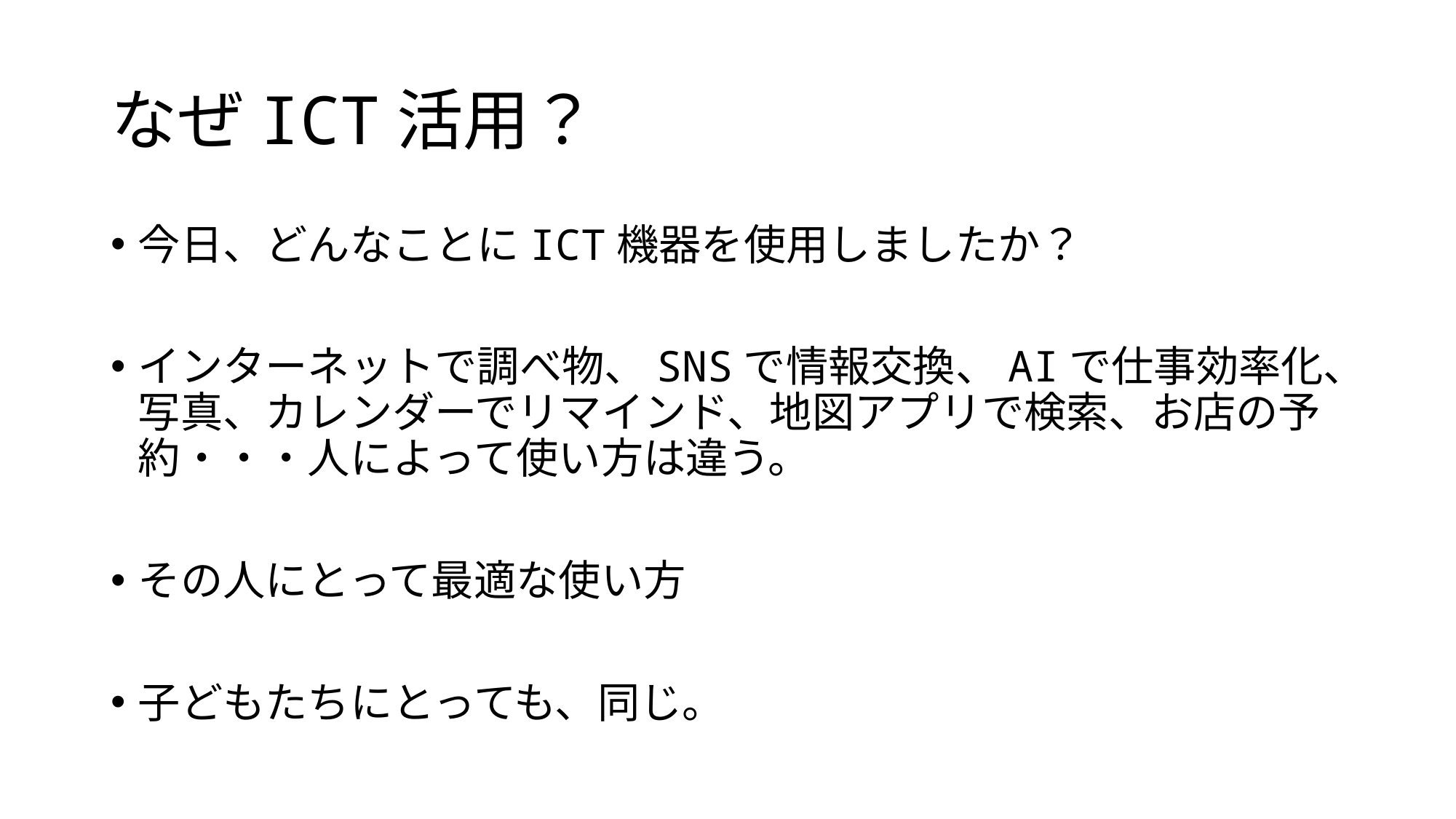

# なぜICT活用？
今日、どんなことにICT機器を使用しましたか？

インターネットで調べ物、SNSで情報交換、AIで仕事効率化、写真、カレンダーでリマインド、地図アプリで検索、お店の予約・・・人によって使い方は違う。

その人にとって最適な使い方

子どもたちにとっても、同じ。